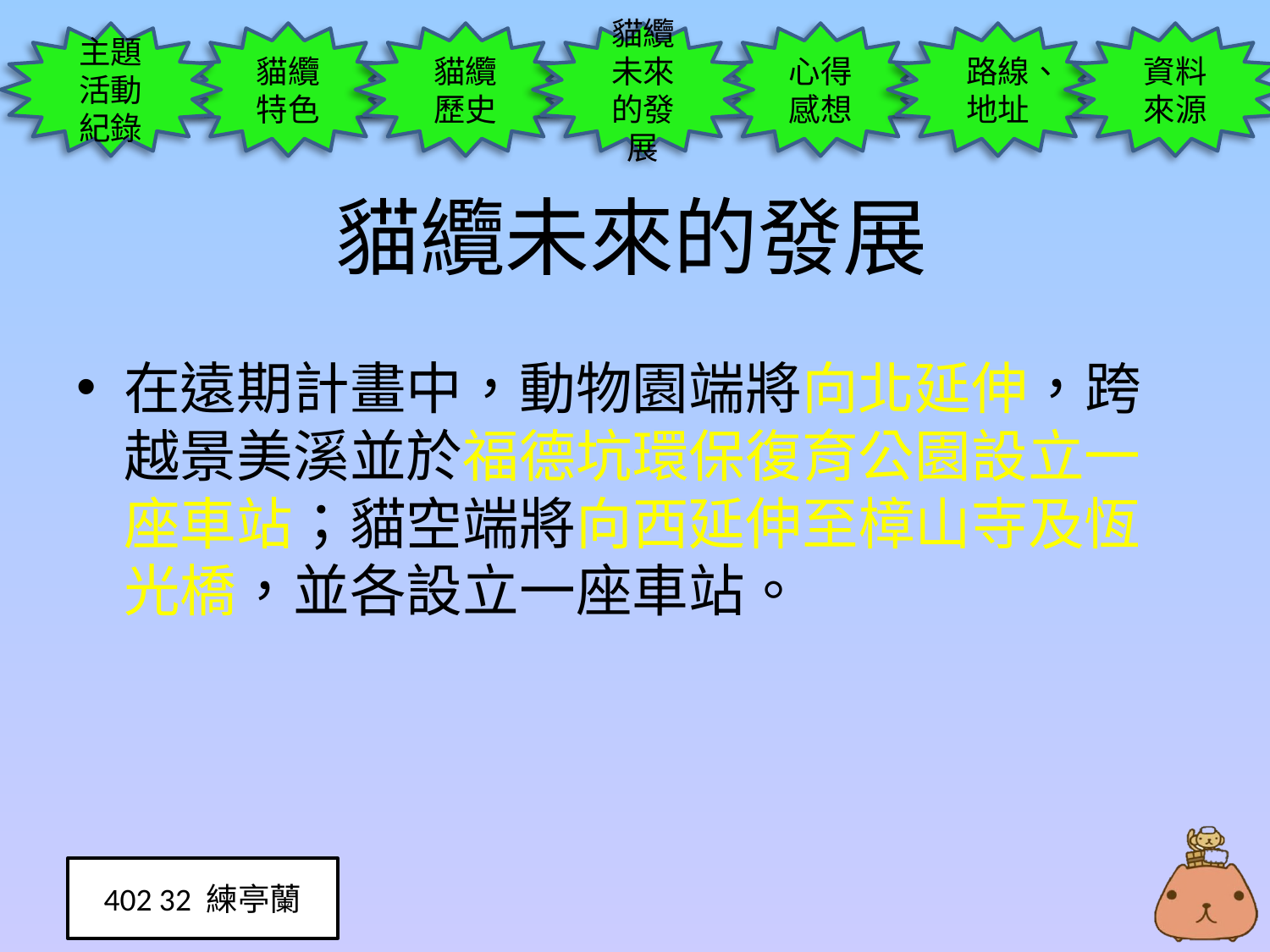

# 貓纜未來的發展
在遠期計畫中，動物園端將向北延伸，跨越景美溪並於福德坑環保復育公園設立一座車站；貓空端將向西延伸至樟山寺及恆光橋，並各設立一座車站。